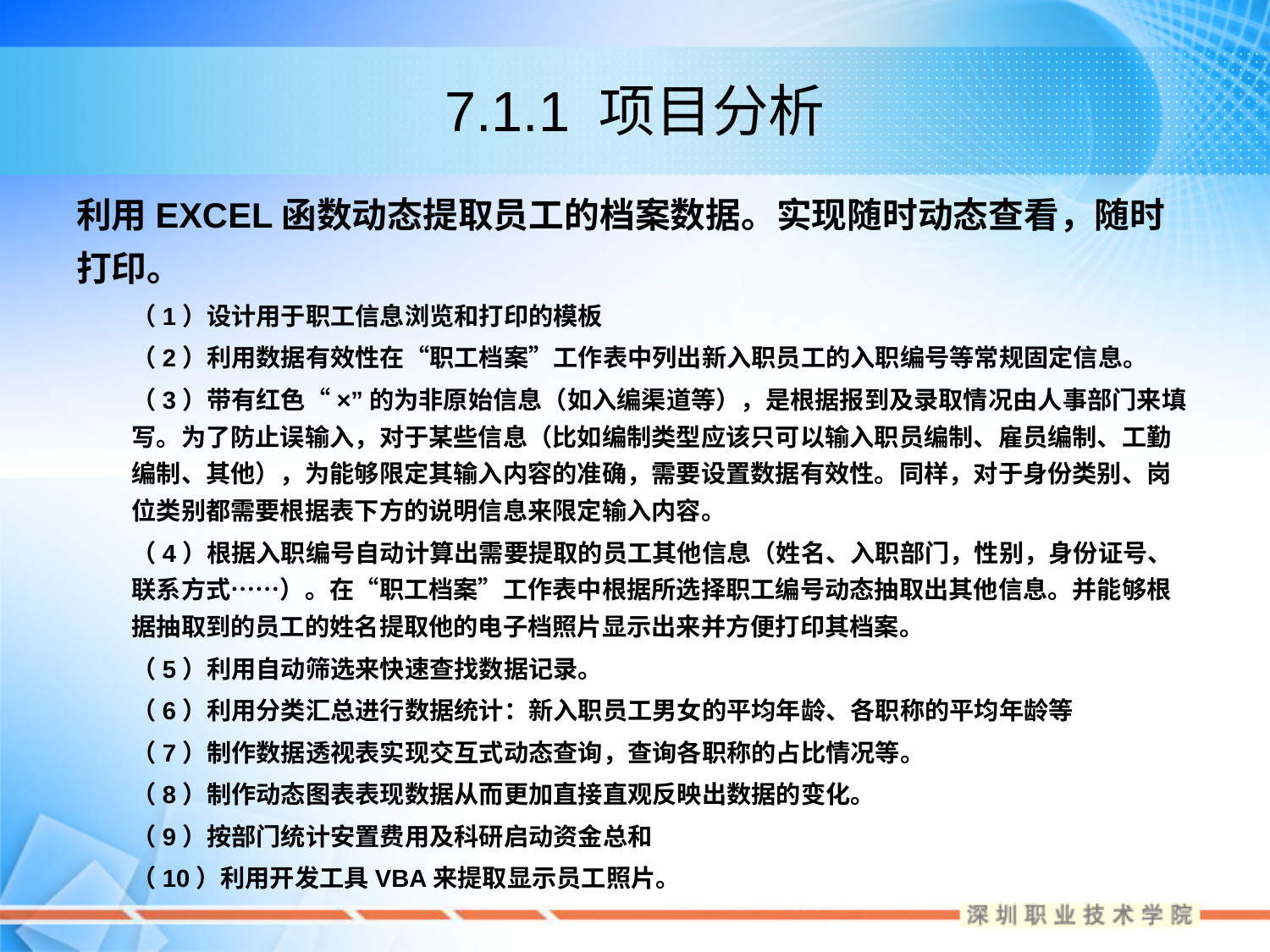

# 7.1.1 项目分析
利用EXCEL函数动态提取员工的档案数据。实现随时动态查看，随时打印。
（1）设计用于职工信息浏览和打印的模板
（2）利用数据有效性在“职工档案”工作表中列出新入职员工的入职编号等常规固定信息。
（3）带有红色“×”的为非原始信息（如入编渠道等），是根据报到及录取情况由人事部门来填写。为了防止误输入，对于某些信息（比如编制类型应该只可以输入职员编制、雇员编制、工勤编制、其他），为能够限定其输入内容的准确，需要设置数据有效性。同样，对于身份类别、岗位类别都需要根据表下方的说明信息来限定输入内容。
（4）根据入职编号自动计算出需要提取的员工其他信息（姓名、入职部门，性别，身份证号、联系方式……）。在“职工档案”工作表中根据所选择职工编号动态抽取出其他信息。并能够根据抽取到的员工的姓名提取他的电子档照片显示出来并方便打印其档案。
（5）利用自动筛选来快速查找数据记录。
（6）利用分类汇总进行数据统计：新入职员工男女的平均年龄、各职称的平均年龄等
（7）制作数据透视表实现交互式动态查询，查询各职称的占比情况等。
（8）制作动态图表表现数据从而更加直接直观反映出数据的变化。
（9）按部门统计安置费用及科研启动资金总和
（10）利用开发工具VBA来提取显示员工照片。